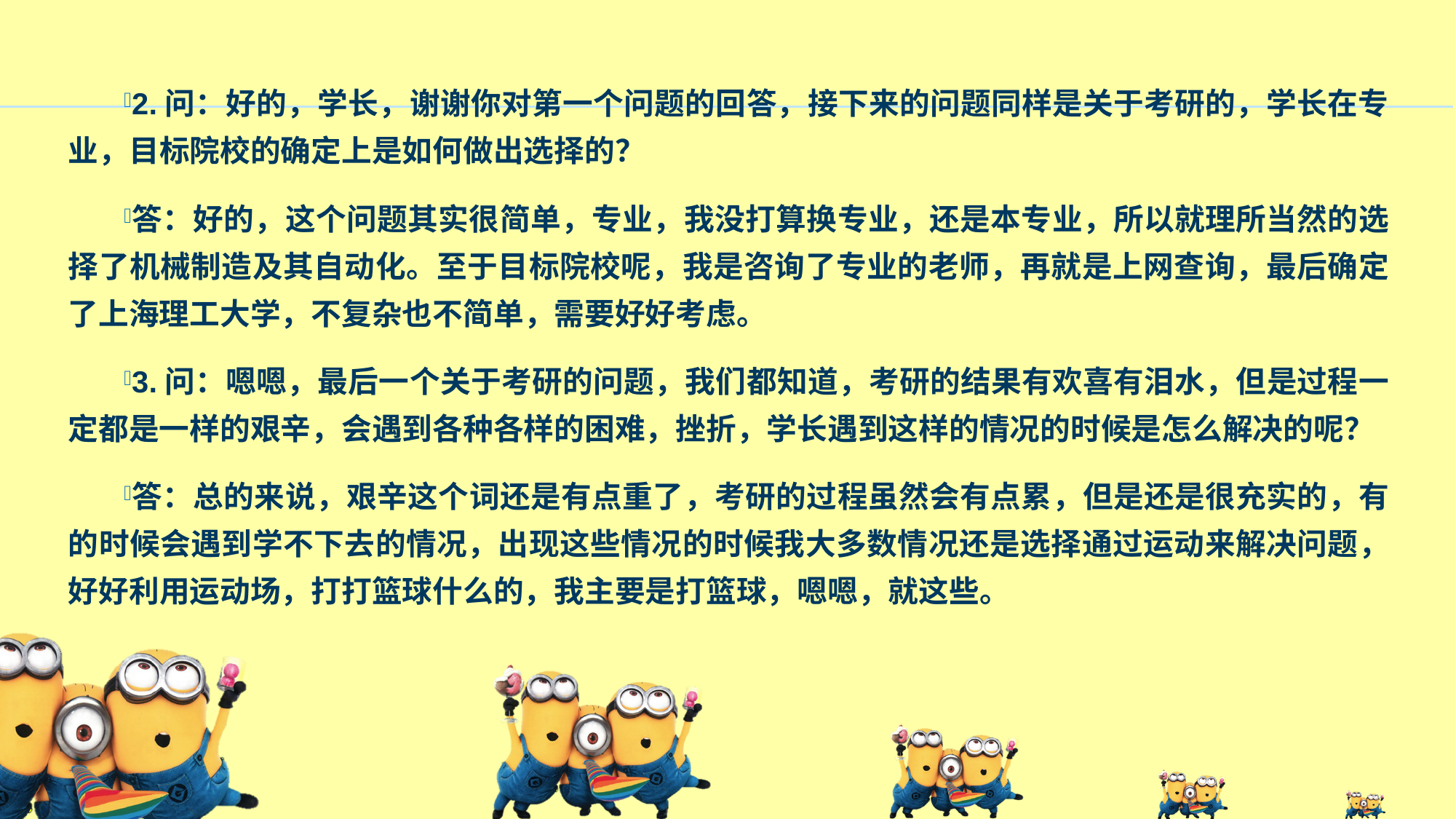

2.问：好的，学长，谢谢你对第一个问题的回答，接下来的问题同样是关于考研的，学长在专业，目标院校的确定上是如何做出选择的？
答：好的，这个问题其实很简单，专业，我没打算换专业，还是本专业，所以就理所当然的选择了机械制造及其自动化。至于目标院校呢，我是咨询了专业的老师，再就是上网查询，最后确定了上海理工大学，不复杂也不简单，需要好好考虑。
3.问：嗯嗯，最后一个关于考研的问题，我们都知道，考研的结果有欢喜有泪水，但是过程一定都是一样的艰辛，会遇到各种各样的困难，挫折，学长遇到这样的情况的时候是怎么解决的呢？
答：总的来说，艰辛这个词还是有点重了，考研的过程虽然会有点累，但是还是很充实的，有的时候会遇到学不下去的情况，出现这些情况的时候我大多数情况还是选择通过运动来解决问题，好好利用运动场，打打篮球什么的，我主要是打篮球，嗯嗯，就这些。